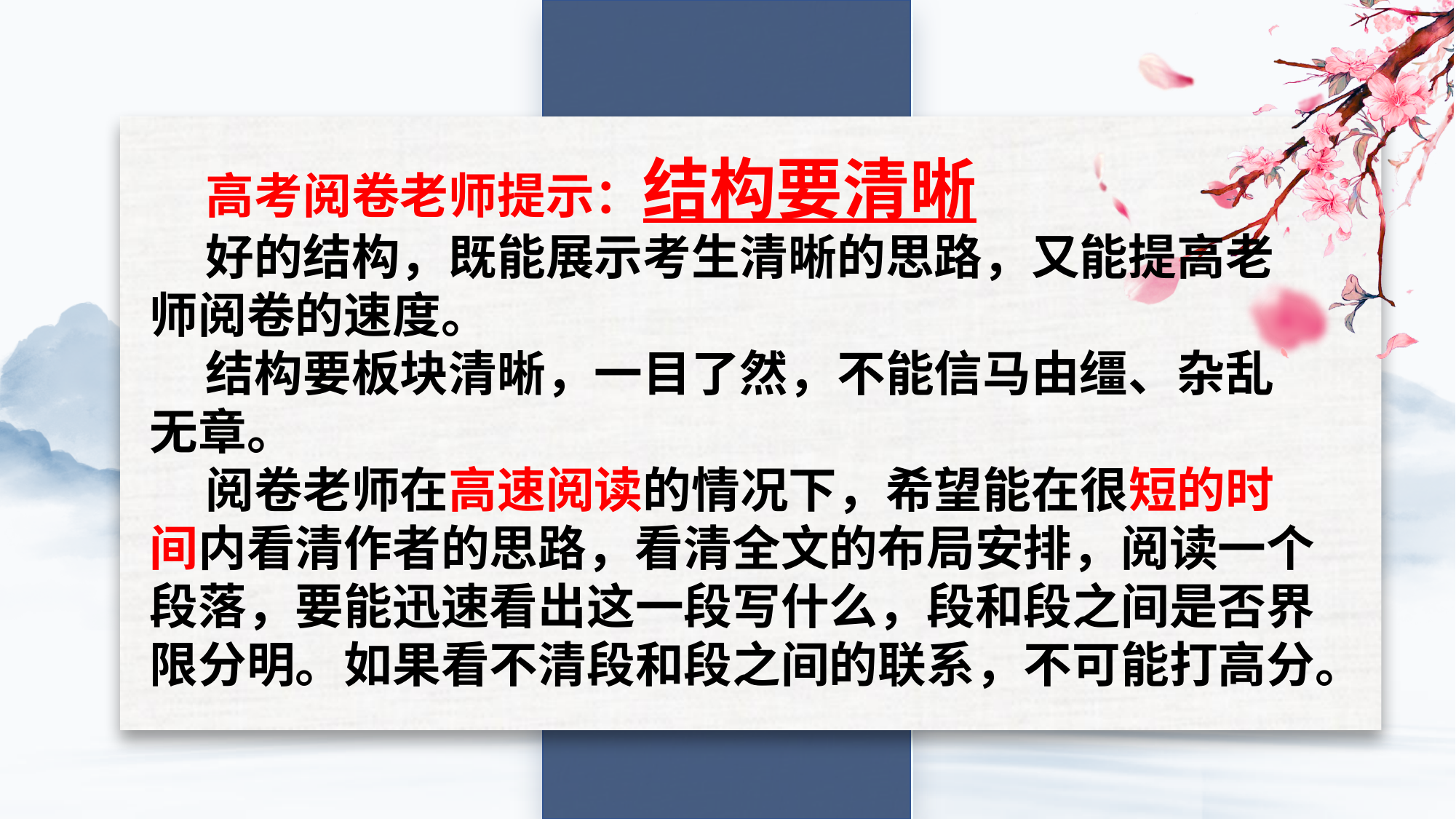

高考阅卷老师提示：结构要清晰
    好的结构，既能展示考生清晰的思路，又能提高老师阅卷的速度。
    结构要板块清晰，一目了然，不能信马由缰、杂乱无章。
    阅卷老师在高速阅读的情况下，希望能在很短的时间内看清作者的思路，看清全文的布局安排，阅读一个段落，要能迅速看出这一段写什么，段和段之间是否界限分明。如果看不清段和段之间的联系，不可能打高分。